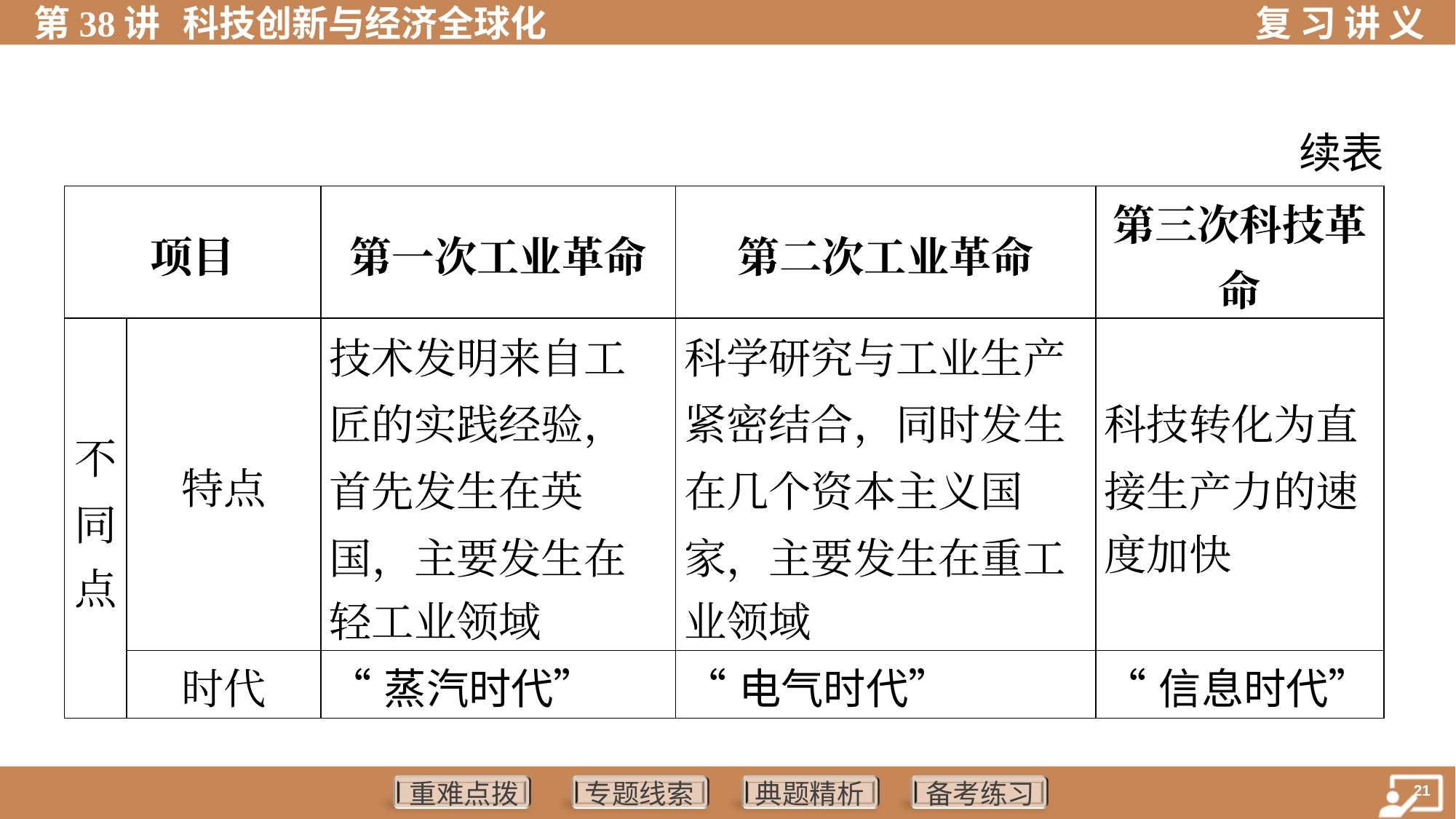

续表
| 项目 |  | 第一次工业革命 | 第二次工业革命 | 第三次科技革 命 |
| --- | --- | --- | --- | --- |
| 不 同 点 | 特点 | 技术发明来自工 匠的实践经验， 首先发生在英 国，主要发生在 轻工业领域 | 科学研究与工业生产 紧密结合，同时发生 在几个资本主义国 家，主要发生在重工 业领域 | 科技转化为直 接生产力的速 度加快 |
|  | 时代 | “蒸汽时代” | “电气时代” | “信息时代” |